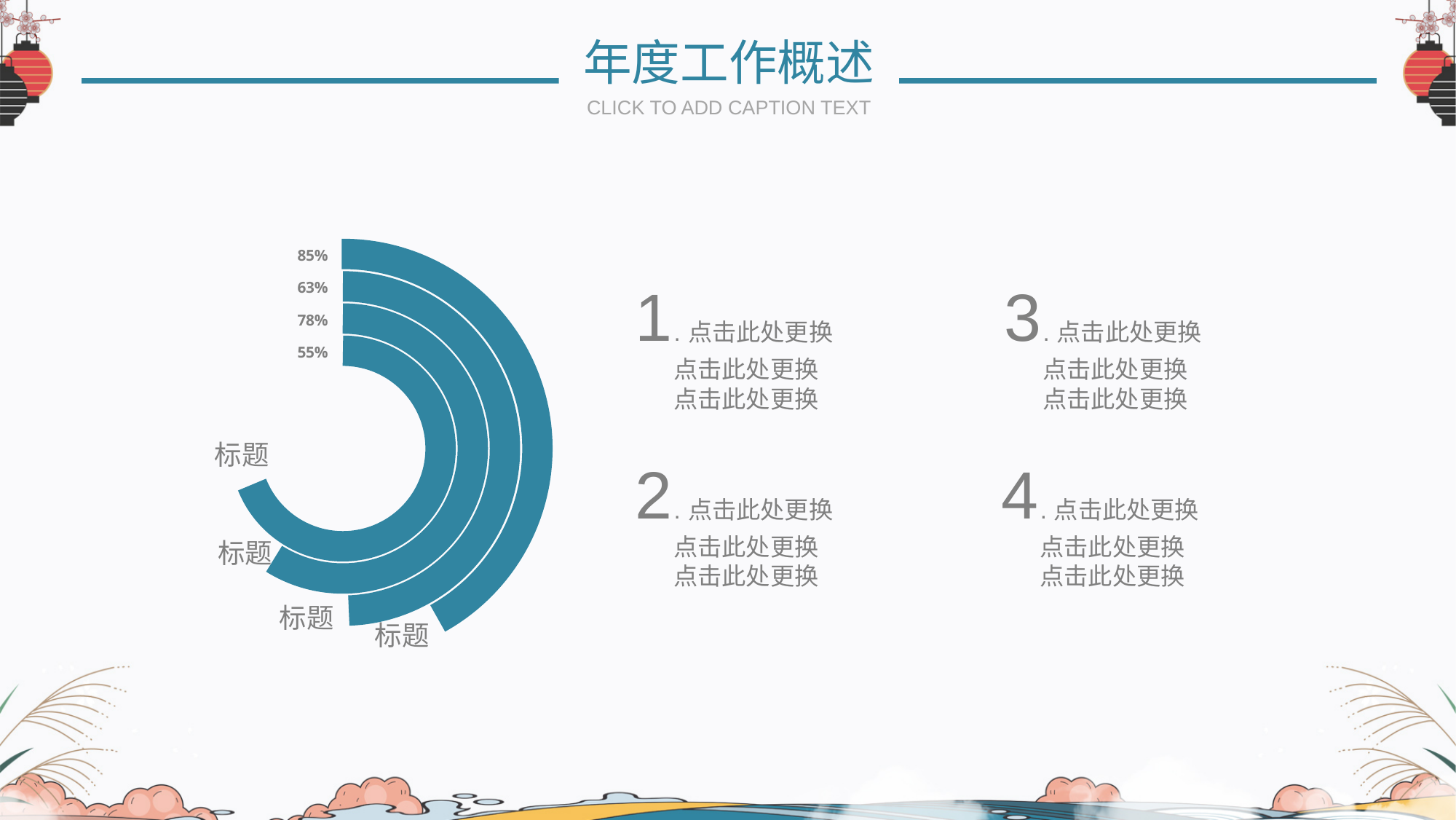

年度工作概述

CLICK TO ADD CAPTION TEXT
85%

1.点击此处更换
      点击此处更换
      点击此处更换

3.点击此处更换
      点击此处更换
      点击此处更换

63%

78%

55%

标题
2.点击此处更换
      点击此处更换
      点击此处更换

4.点击此处更换
      点击此处更换
      点击此处更换

标题
标题
标题